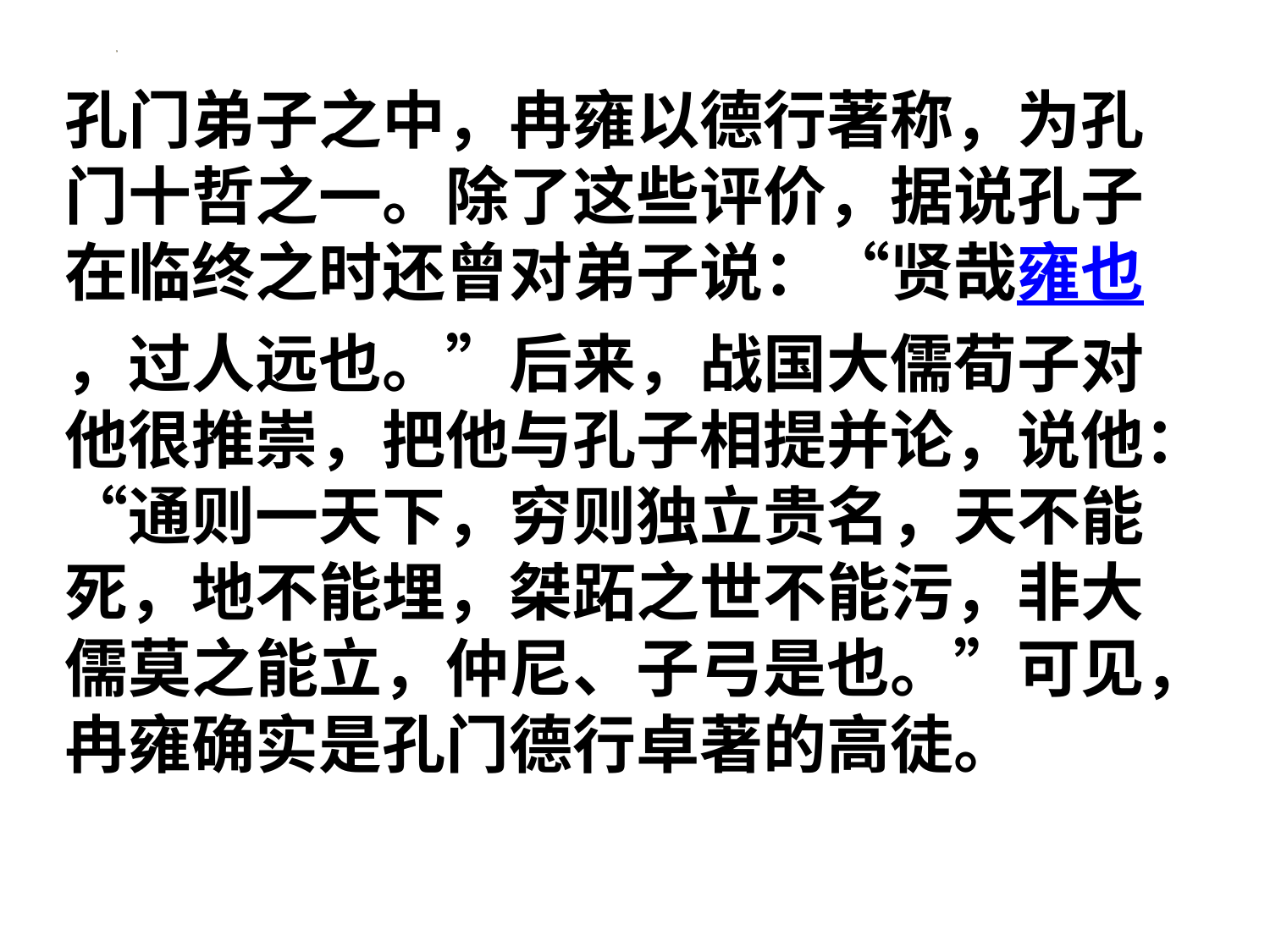

孔门弟子之中，冉雍以德行著称，为孔门十哲之一。除了这些评价，据说孔子在临终之时还曾对弟子说：“贤哉雍也，过人远也。”后来，战国大儒荀子对他很推崇，把他与孔子相提并论，说他：“通则一天下，穷则独立贵名，天不能死，地不能埋，桀跖之世不能污，非大儒莫之能立，仲尼、子弓是也。”可见，冉雍确实是孔门德行卓著的高徒。